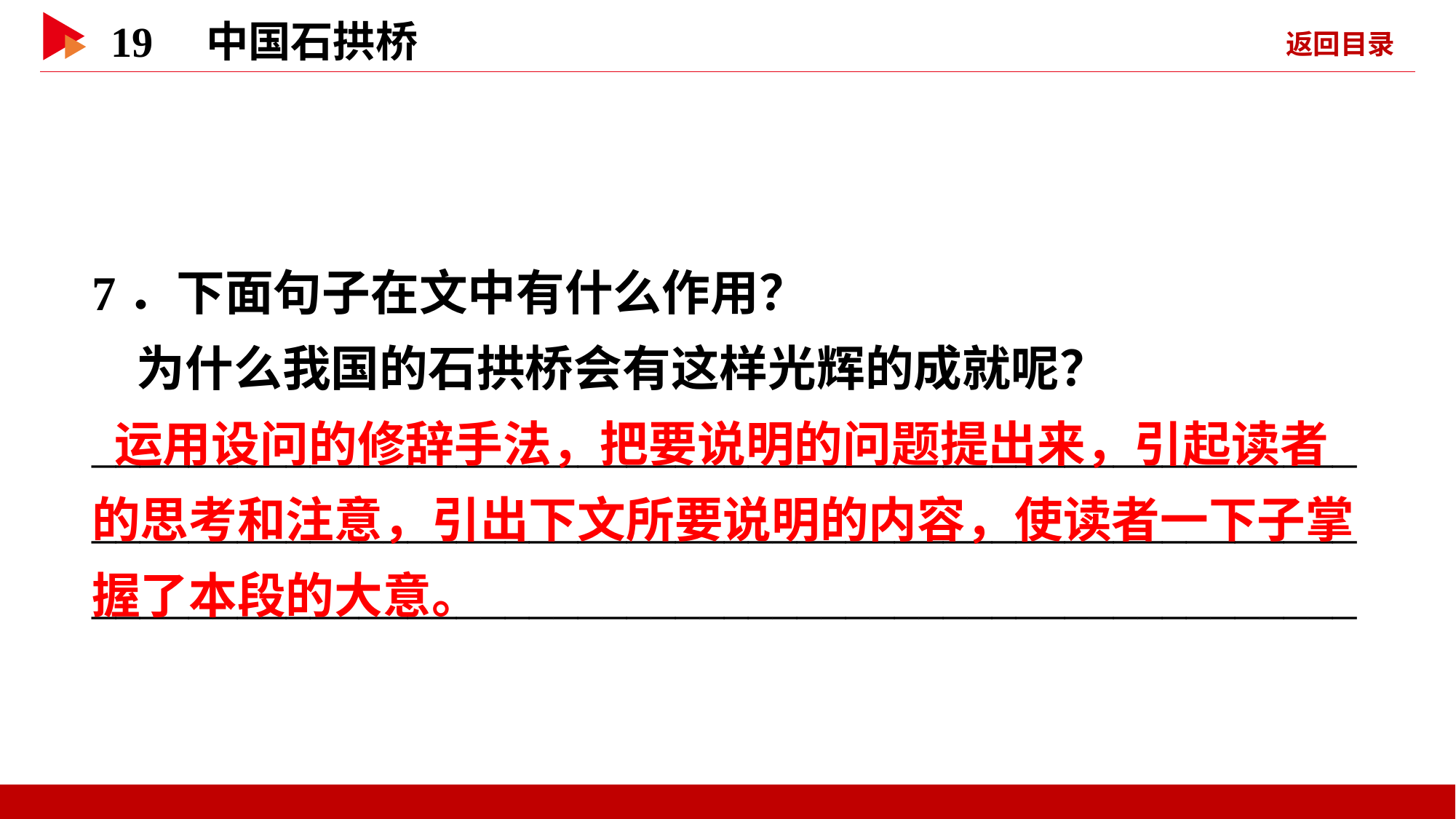

7．下面句子在文中有什么作用？
   为什么我国的石拱桥会有这样光辉的成就呢？
____________________________________________________________________________________________________________________________________________________________
 运用设问的修辞手法，把要说明的问题提出来，引起读者的思考和注意，引出下文所要说明的内容，使读者一下子掌握了本段的大意。